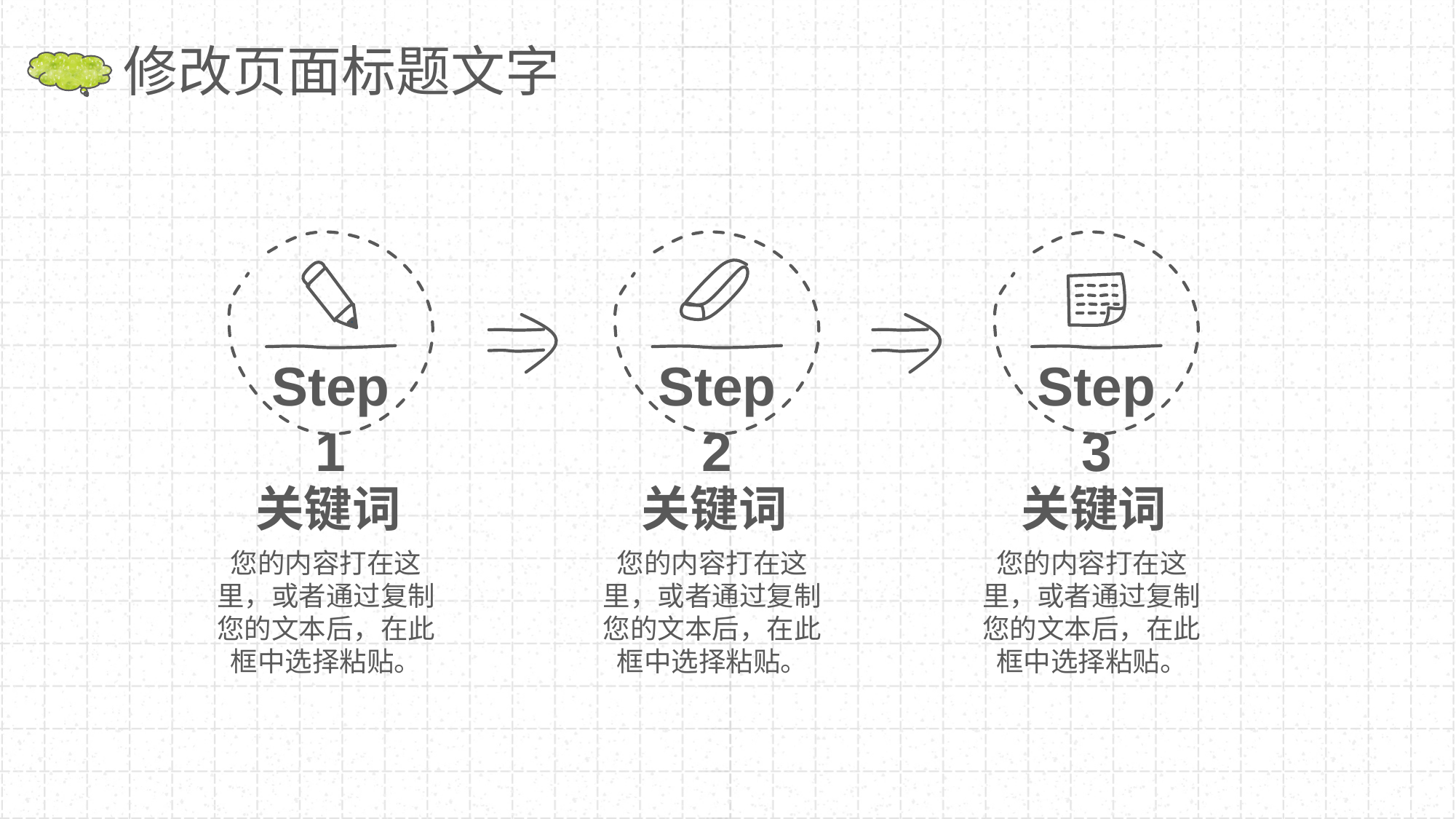

修改页面标题文字

Step 1

Step 2

Step 3

关键词
您的内容打在这里，或者通过复制您的文本后，在此框中选择粘贴。
关键词
您的内容打在这里，或者通过复制您的文本后，在此框中选择粘贴。
关键词
您的内容打在这里，或者通过复制您的文本后，在此框中选择粘贴。